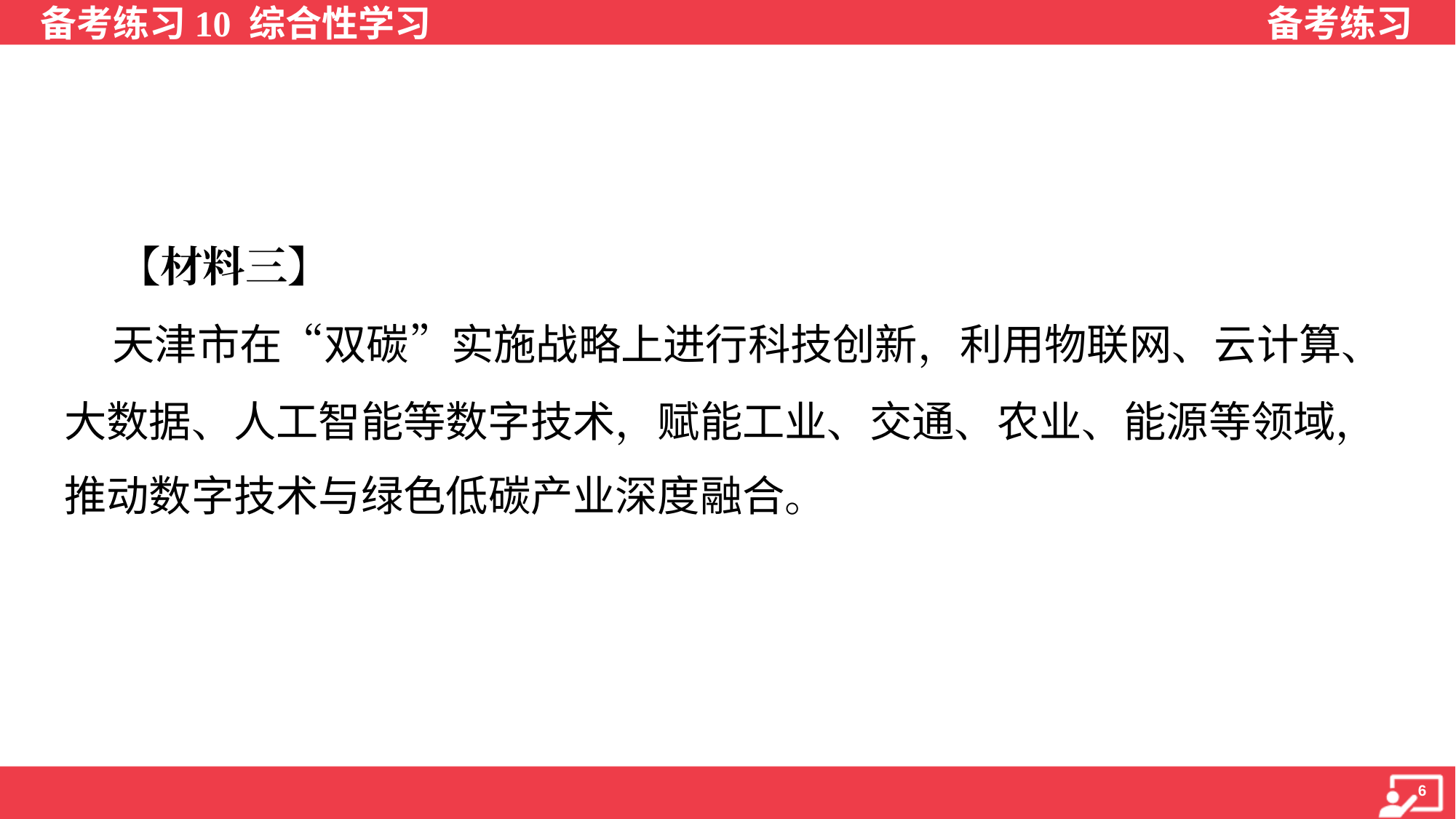

【材料三】
    天津市在“双碳”实施战略上进行科技创新，利用物联网、云计算、
大数据、人工智能等数字技术，赋能工业、交通、农业、能源等领域，
推动数字技术与绿色低碳产业深度融合。